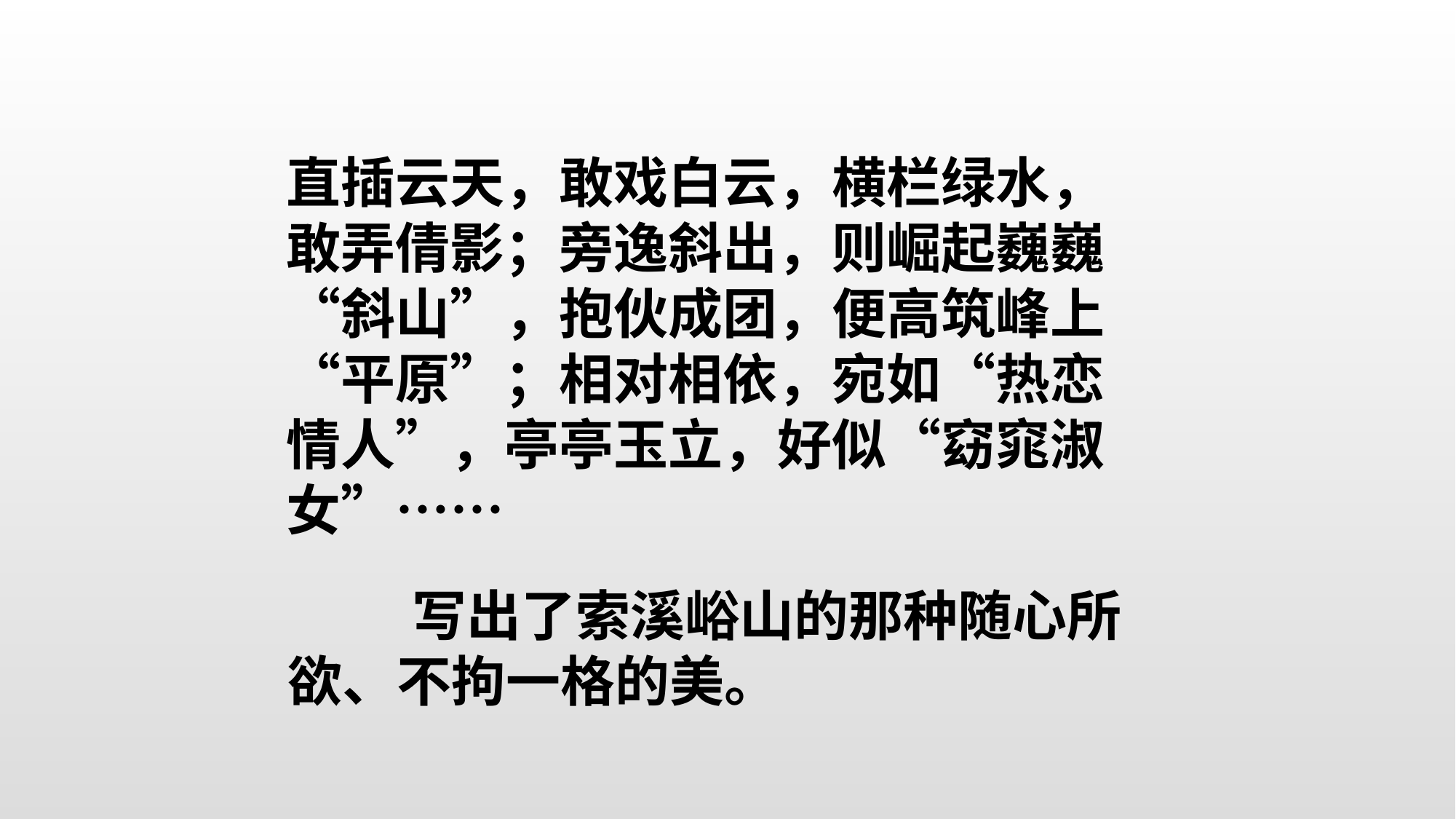

直插云天，敢戏白云，横栏绿水，敢弄倩影；旁逸斜出，则崛起巍巍“斜山”，抱伙成团，便高筑峰上“平原”；相对相依，宛如“热恋情人”，亭亭玉立，好似“窈窕淑女”……
         写出了索溪峪山的那种随心所欲、不拘一格的美。